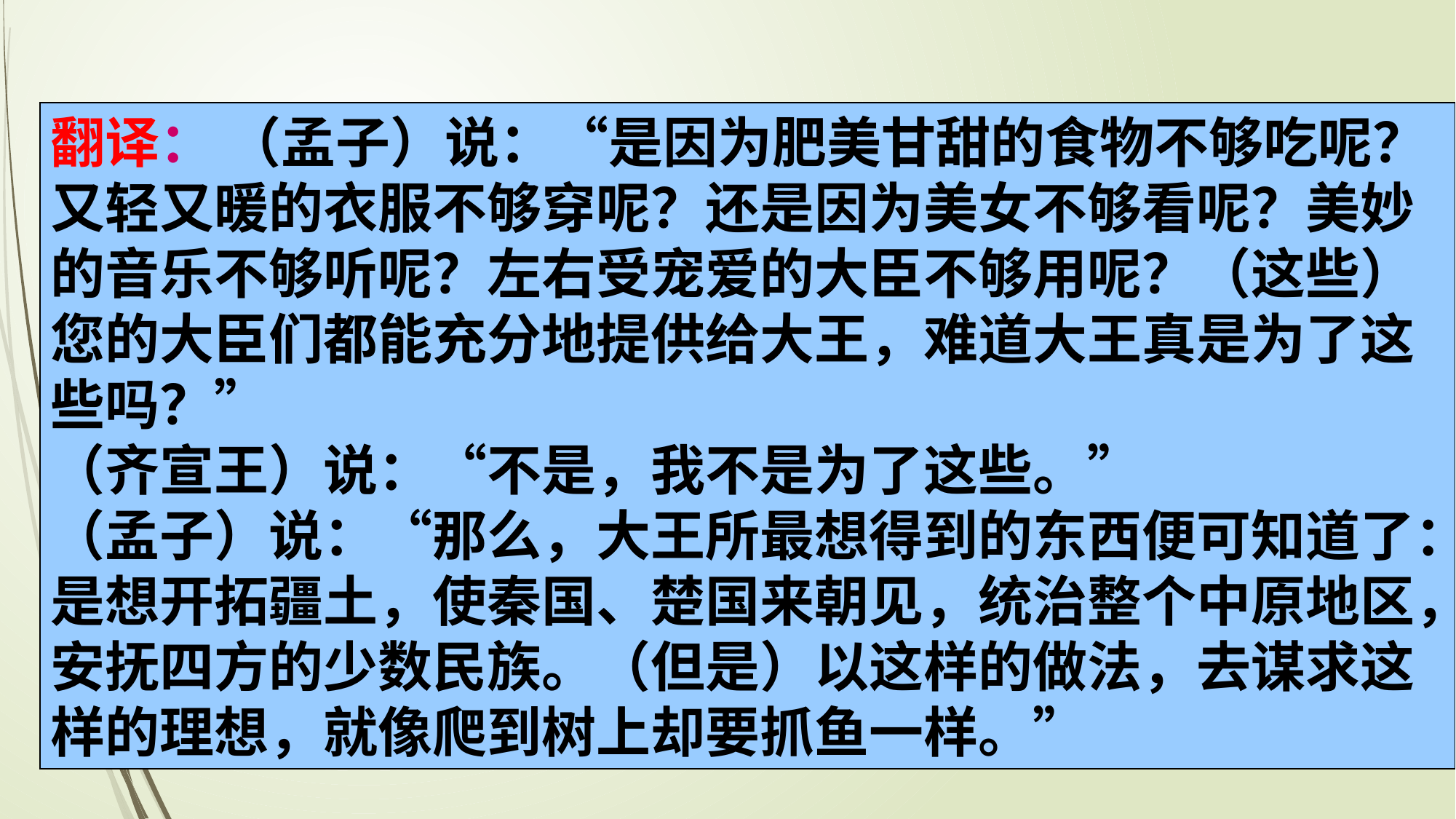

翻译： （孟子）说：“是因为肥美甘甜的食物不够吃呢？又轻又暖的衣服不够穿呢？还是因为美女不够看呢？美妙的音乐不够听呢？左右受宠爱的大臣不够用呢？（这些）您的大臣们都能充分地提供给大王，难道大王真是为了这些吗？”
（齐宣王）说：“不是，我不是为了这些。”
（孟子）说：“那么，大王所最想得到的东西便可知道了：是想开拓疆土，使秦国、楚国来朝见，统治整个中原地区，安抚四方的少数民族。（但是）以这样的做法，去谋求这样的理想，就像爬到树上却要抓鱼一样。”